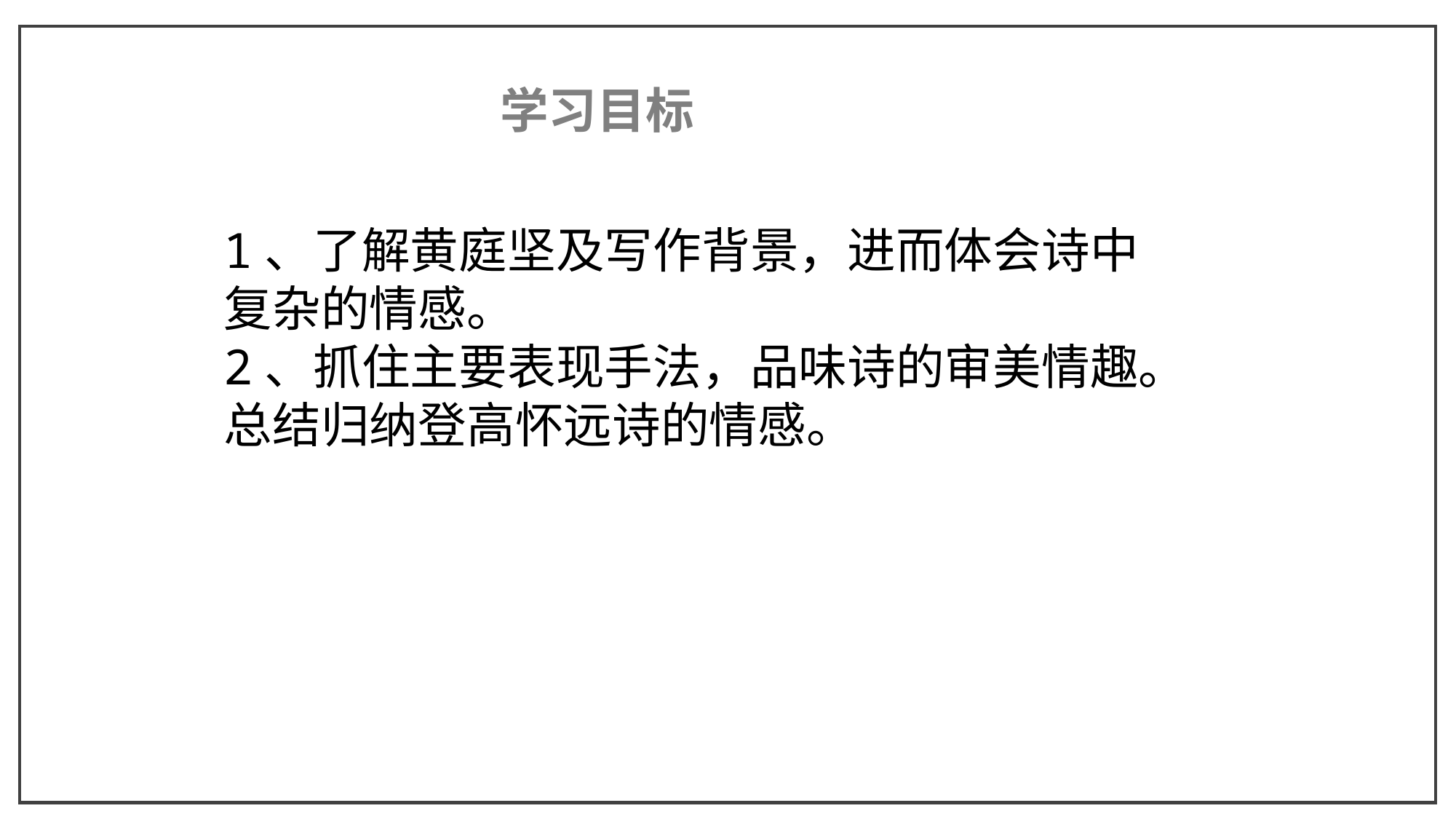

学习目标

1、了解黄庭坚及写作背景，进而体会诗中复杂的情感。
2、抓住主要表现手法，品味诗的审美情趣。总结归纳登高怀远诗的情感。